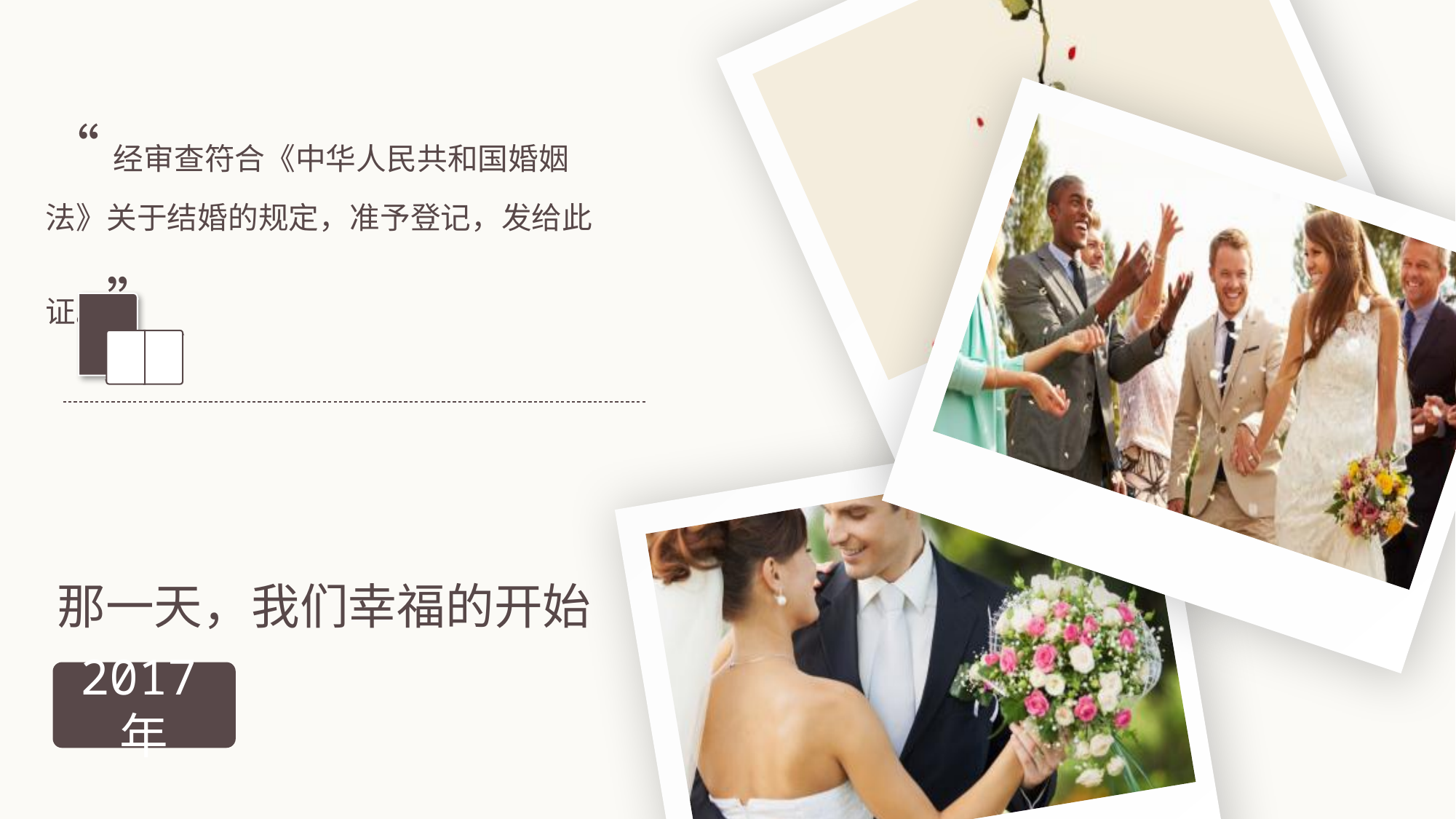

“经审查符合《中华人民共和国婚姻法》关于结婚的规定，准予登记，发给此证。”

那一天，我们幸福的开始
2017年